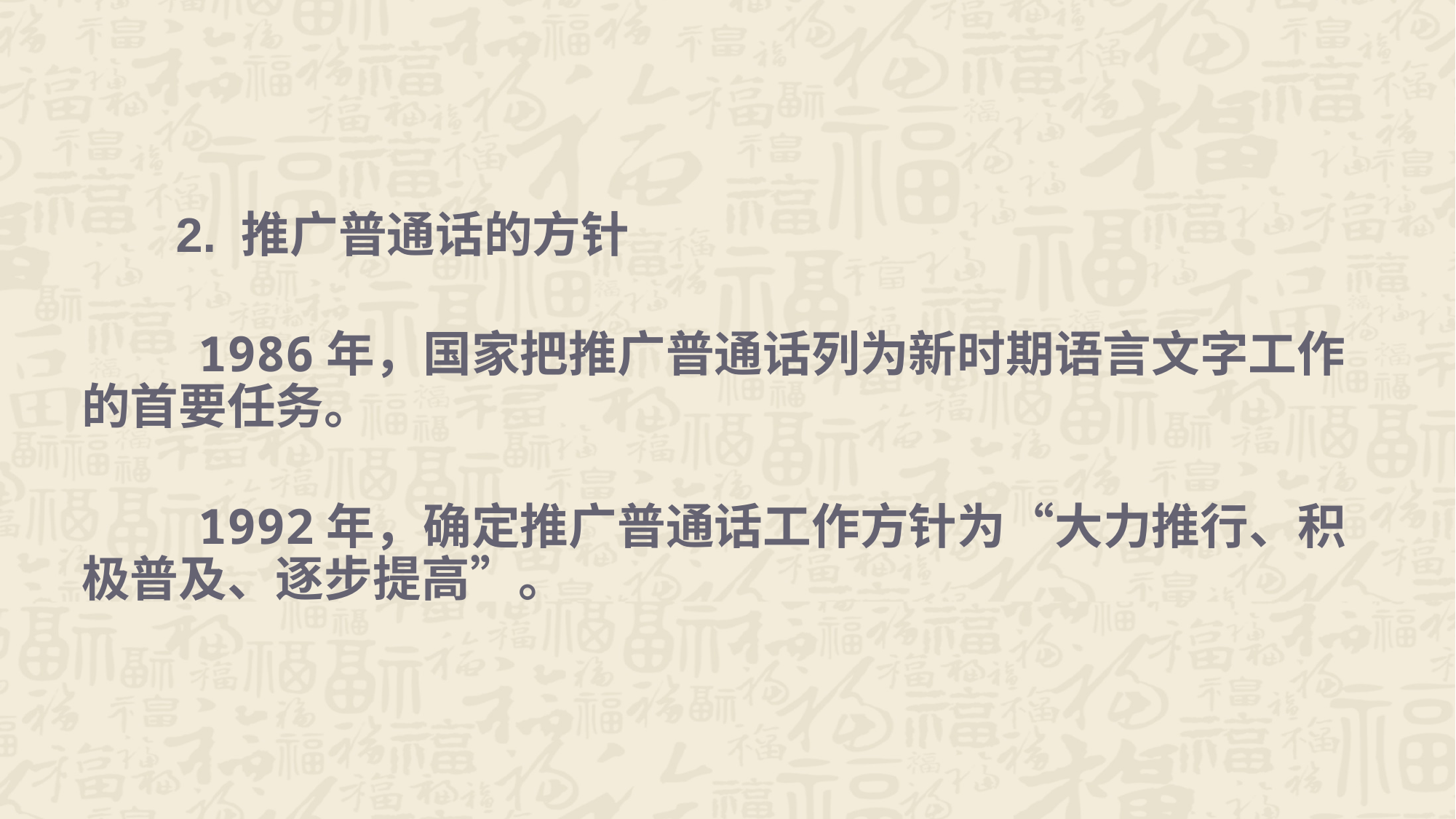

2. 推广普通话的方针

    1986年，国家把推广普通话列为新时期语言文字工作的首要任务。

    1992年，确定推广普通话工作方针为“大力推行、积极普及、逐步提高”。